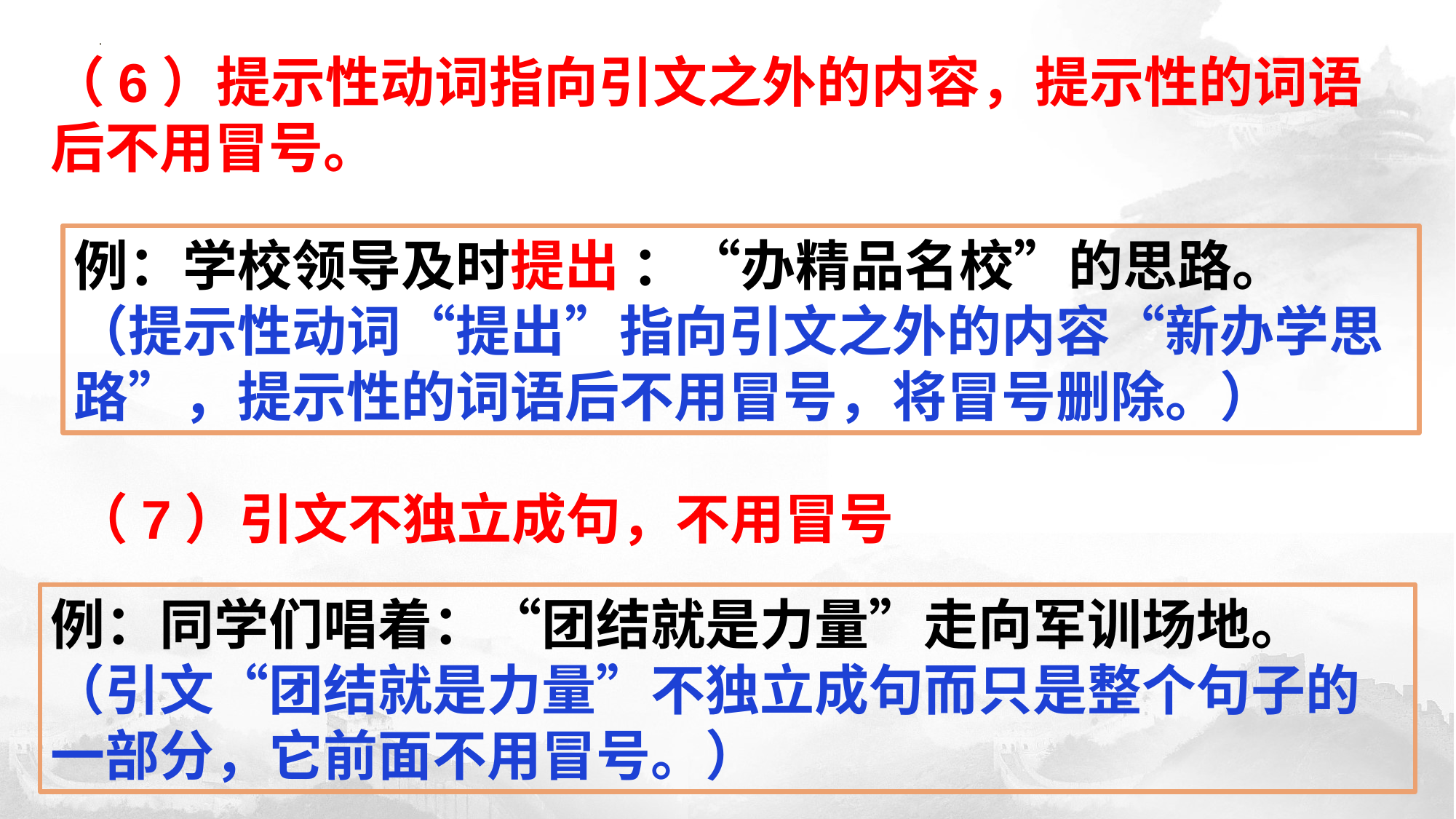

（6）提示性动词指向引文之外的内容，提示性的词语后不用冒号。
例：学校领导及时提出 ：“办精品名校”的思路。
（提示性动词“提出”指向引文之外的内容“新办学思路”，提示性的词语后不用冒号，将冒号删除。）
（7）引文不独立成句，不用冒号
例：同学们唱着：“团结就是力量”走向军训场地。
（引文“团结就是力量”不独立成句而只是整个句子的一部分，它前面不用冒号。）